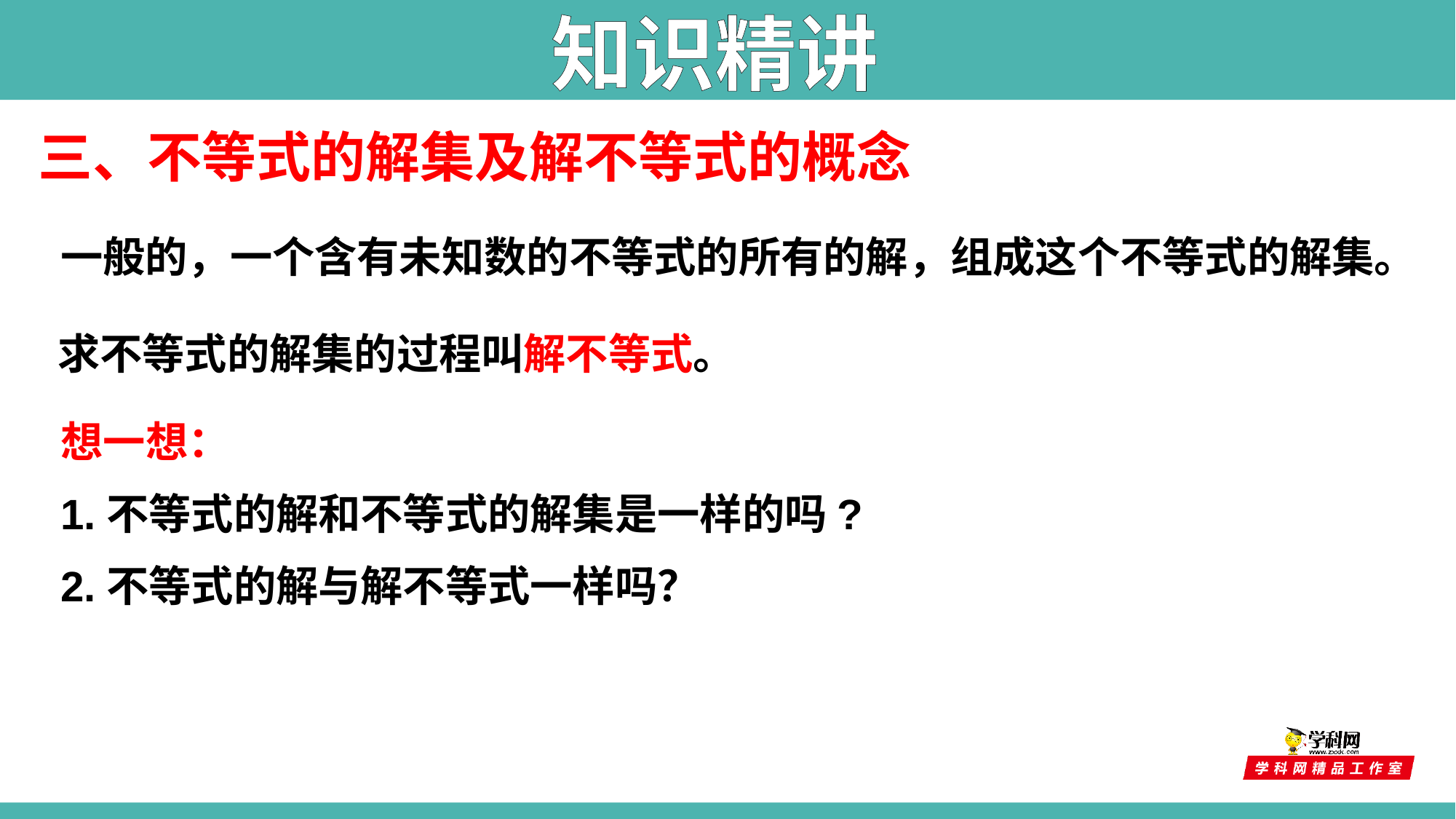

知识精讲
三、不等式的解集及解不等式的概念
一般的，一个含有未知数的不等式的所有的解，组成这个不等式的解集。
求不等式的解集的过程叫解不等式。
想一想：
1.不等式的解和不等式的解集是一样的吗?
2.不等式的解与解不等式一样吗？